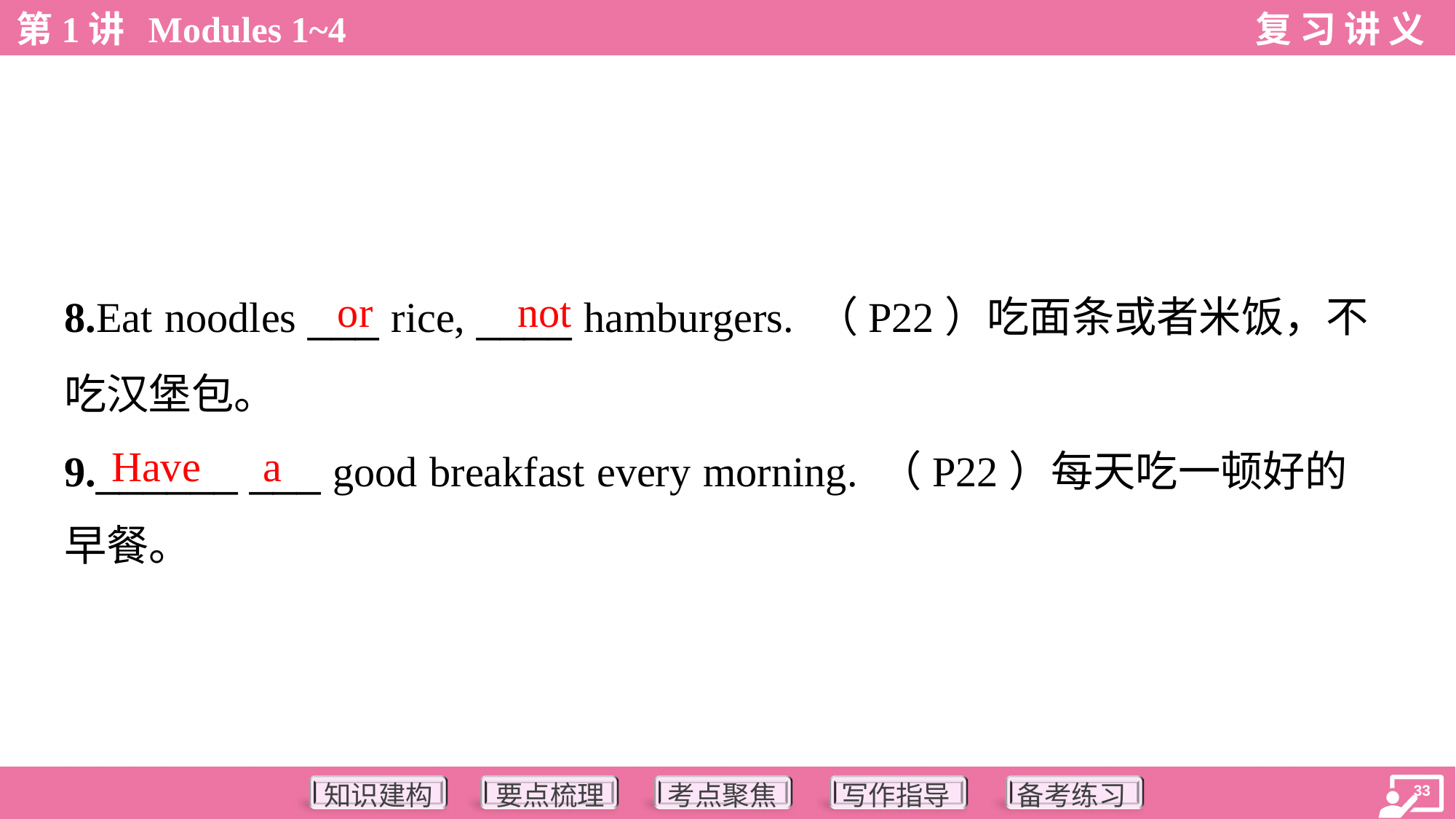

or
not
8.Eat noodles ___ rice, ____ hamburgers. （P22）吃面条或者米饭，不
吃汉堡包。
9.______ ___ good breakfast every morning. （P22）每天吃一顿好的
早餐。
Have
a